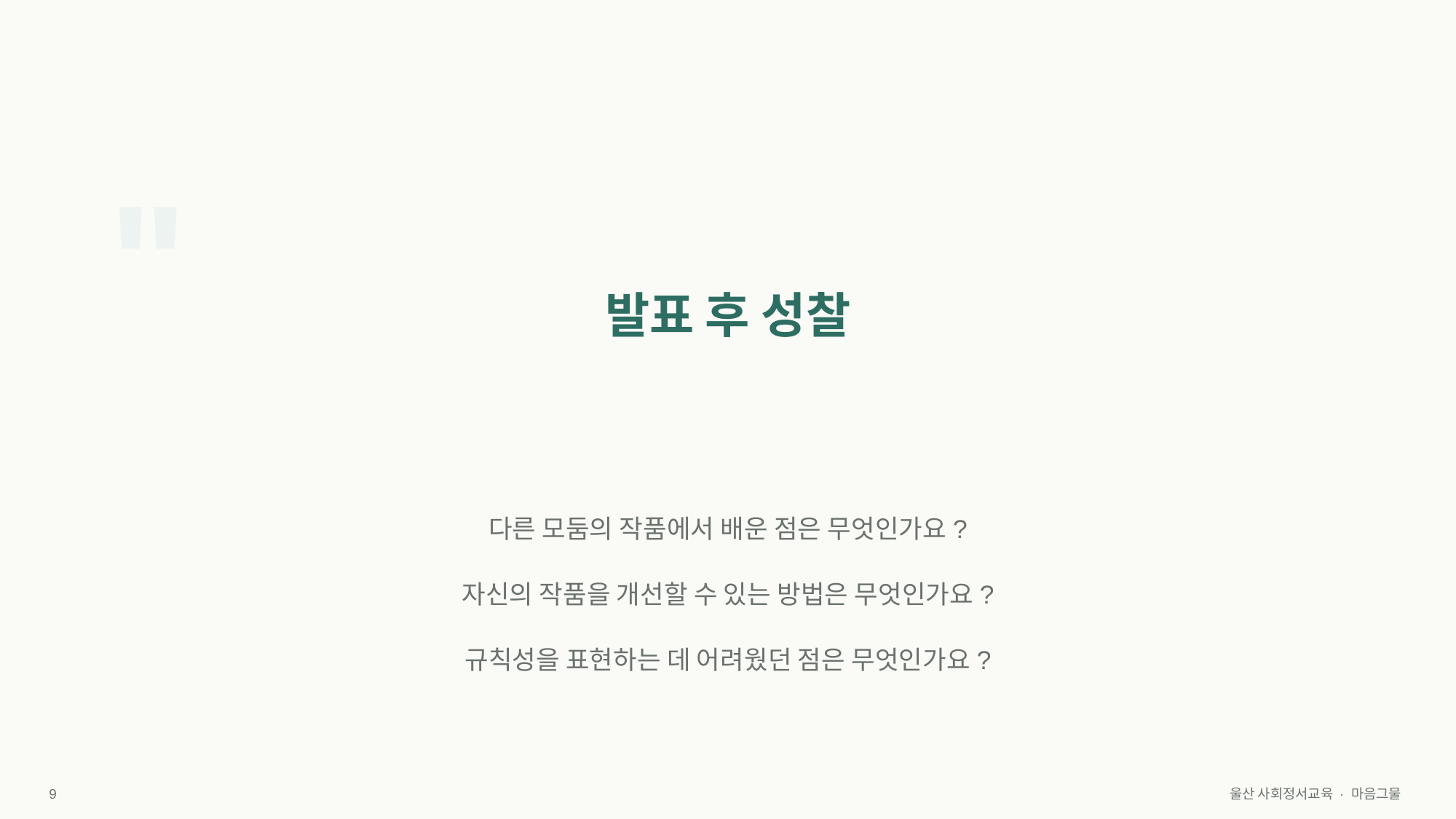

"
발표 후 성찰
다른 모둠의 작품에서 배운 점은 무엇인가요?
자신의 작품을 개선할 수 있는 방법은 무엇인가요?
규칙성을 표현하는 데 어려웠던 점은 무엇인가요?
9
울산 사회정서교육 · 마음그물